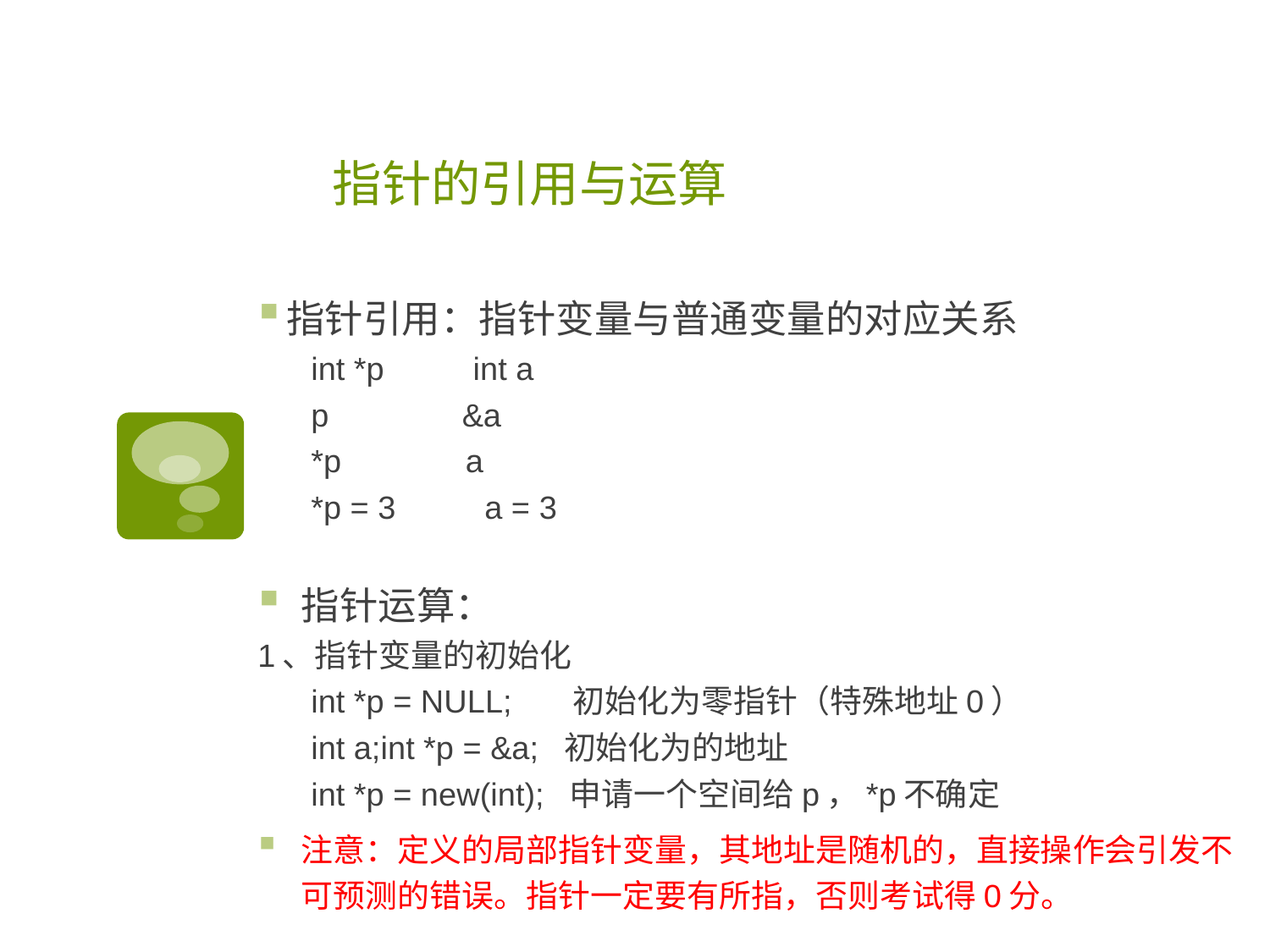

# 指针的引用与运算
指针引用：指针变量与普通变量的对应关系
      int *p          int a
      p               &a
      *p              a
      *p = 3          a = 3

指针运算：
1、指针变量的初始化
      int *p = NULL;      初始化为零指针（特殊地址0）
      int a;int *p = &a;  初始化为的地址
      int *p = new(int);  申请一个空间给p，*p不确定
注意：定义的局部指针变量，其地址是随机的，直接操作会引发不可预测的错误。指针一定要有所指，否则考试得0分。